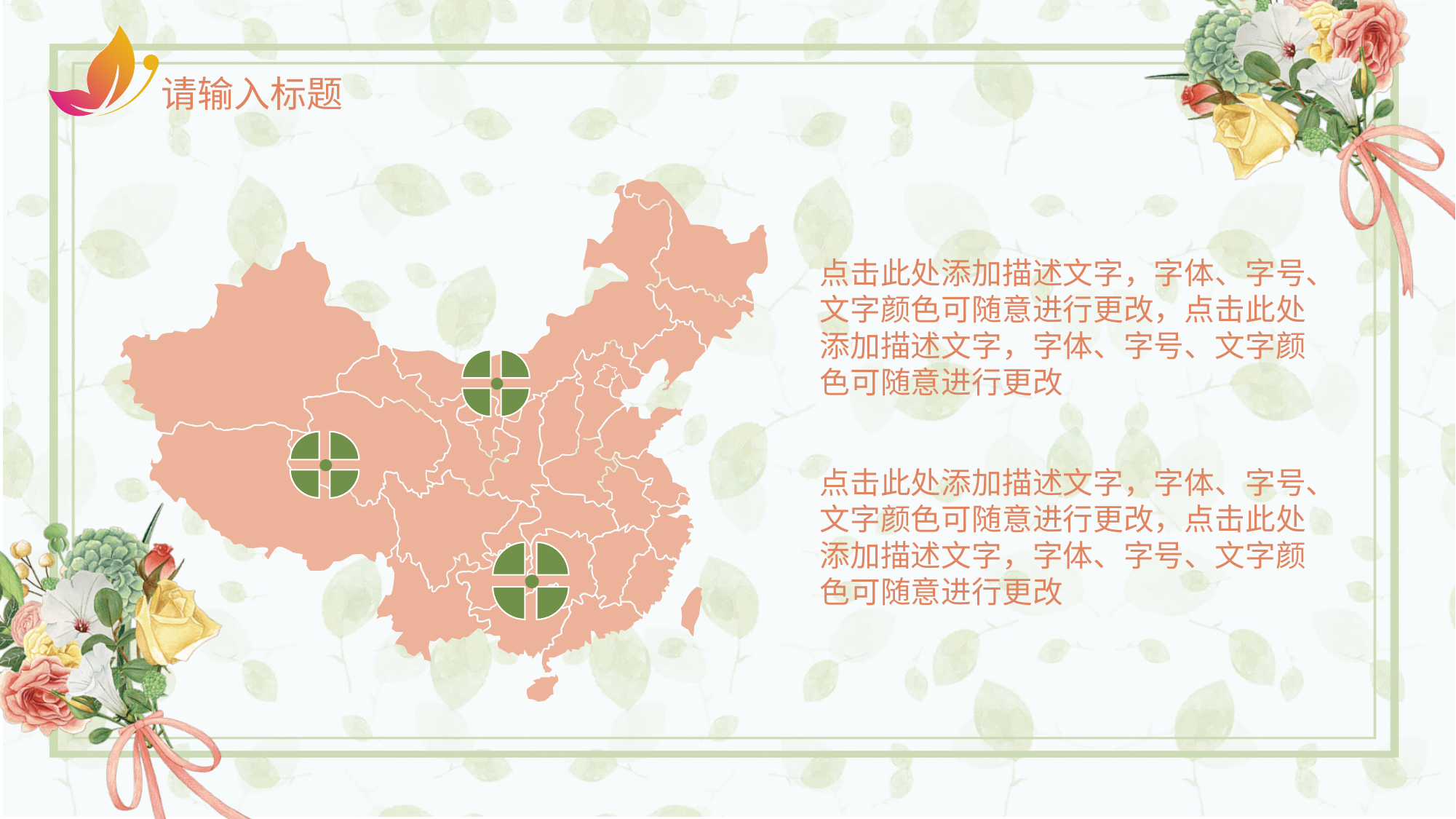

点击此处添加描述文字，字体、字号、文字颜色可随意进行更改，点击此处添加描述文字，字体、字号、文字颜色可随意进行更改

点击此处添加描述文字，字体、字号、文字颜色可随意进行更改，点击此处添加描述文字，字体、字号、文字颜色可随意进行更改